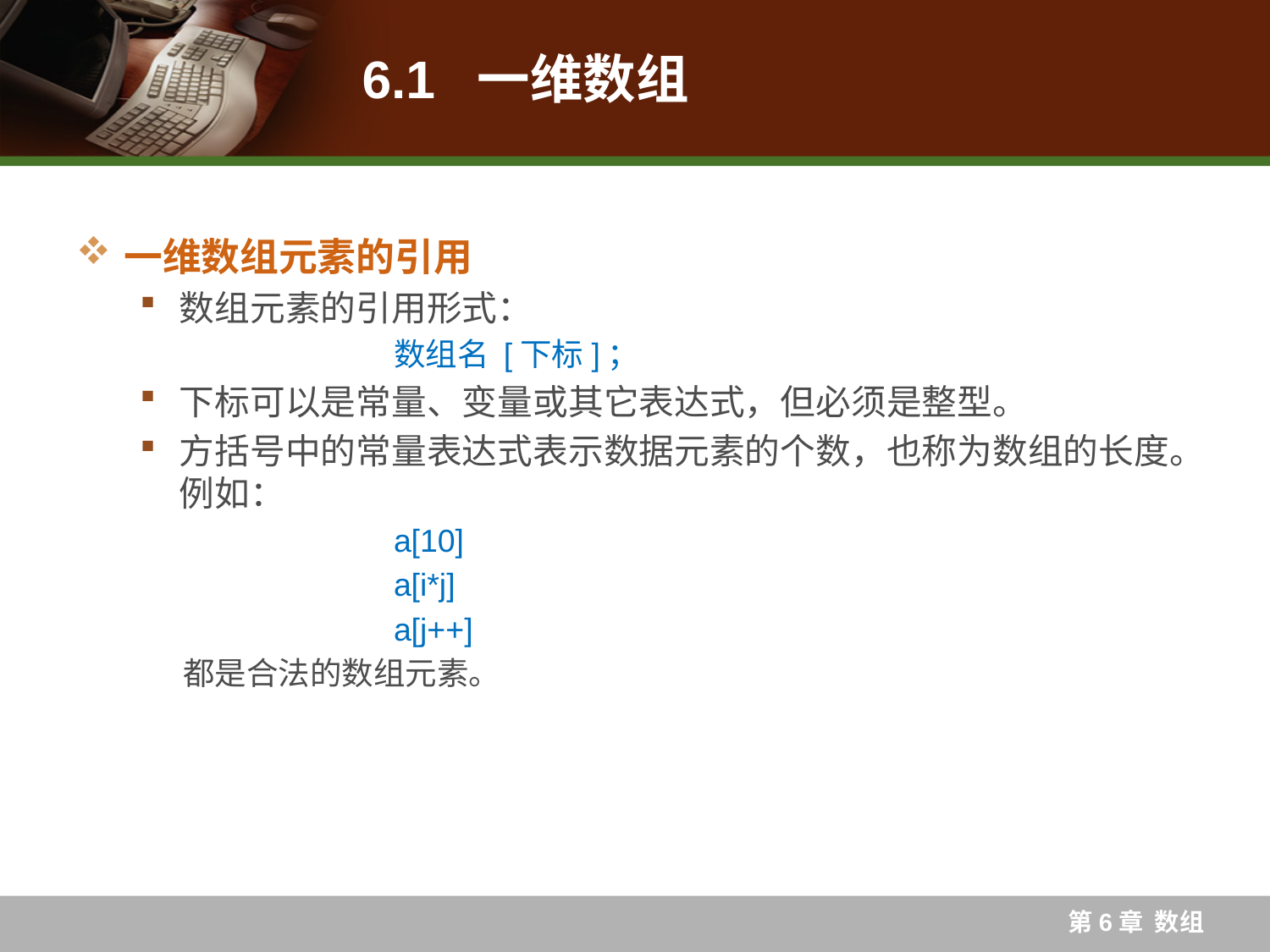

# 6.1  一维数组
一维数组元素的引用
数组元素的引用形式：
		数组名 [下标]；
下标可以是常量、变量或其它表达式，但必须是整型。
方括号中的常量表达式表示数据元素的个数，也称为数组的长度。
例如：
		a[10]
		a[i*j]
		a[j++]
     都是合法的数组元素。
第6章  数组